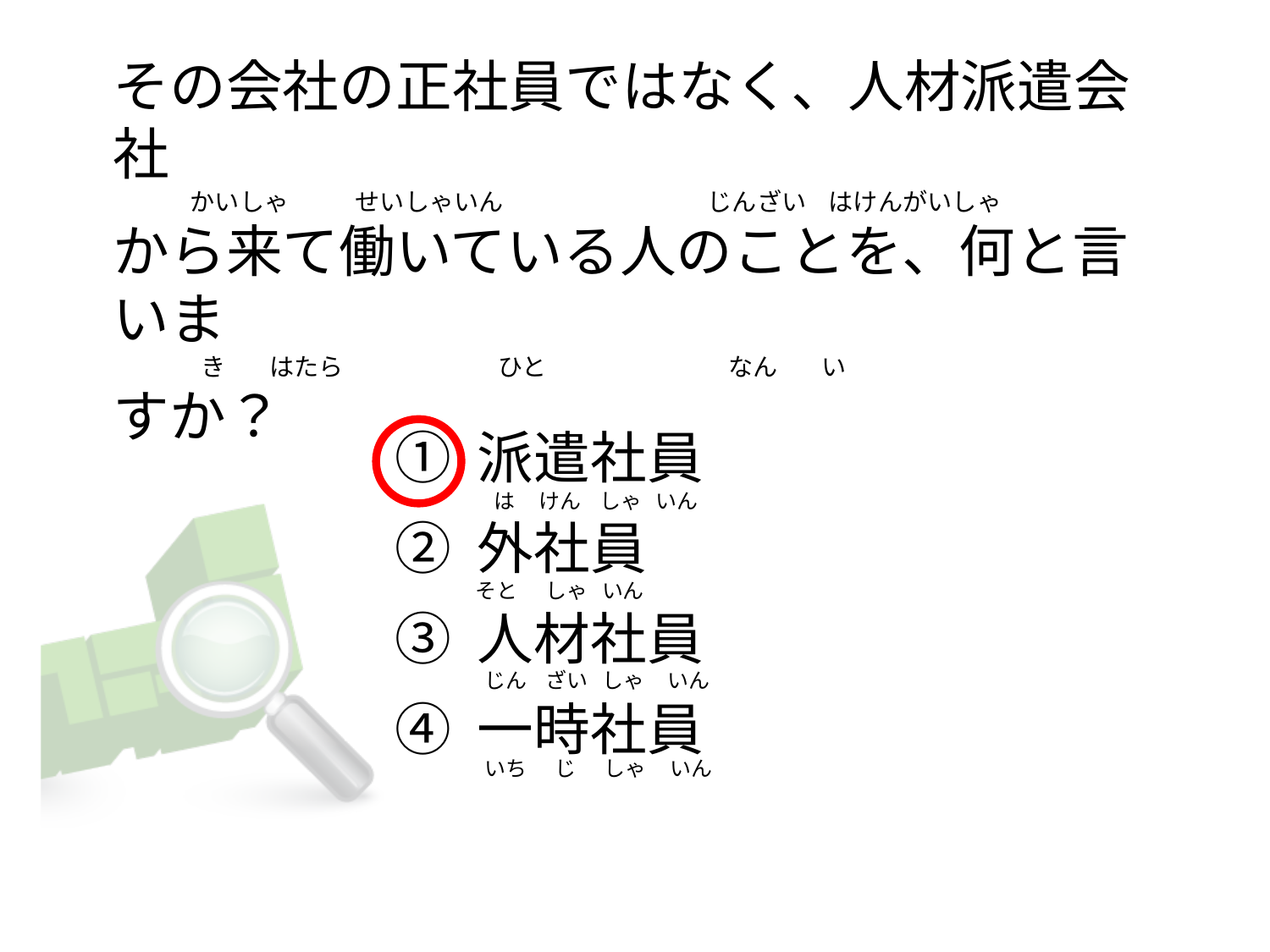

# その会社の正社員ではなく、人材派遣会社               かいしゃ            せいしゃいん                                     じんざい    はけんがいしゃ から来て働いている人のことを、何と言いま                 き        はたら                            ひと                                 なん        い すか？
① 派遣社員
② 外社員
③ 人材社員
④ 一時社員

   は     けん    しゃ   いん
そと      しゃ   いん
 じん    ざい   しゃ     いん
 いち      じ      しゃ     いん